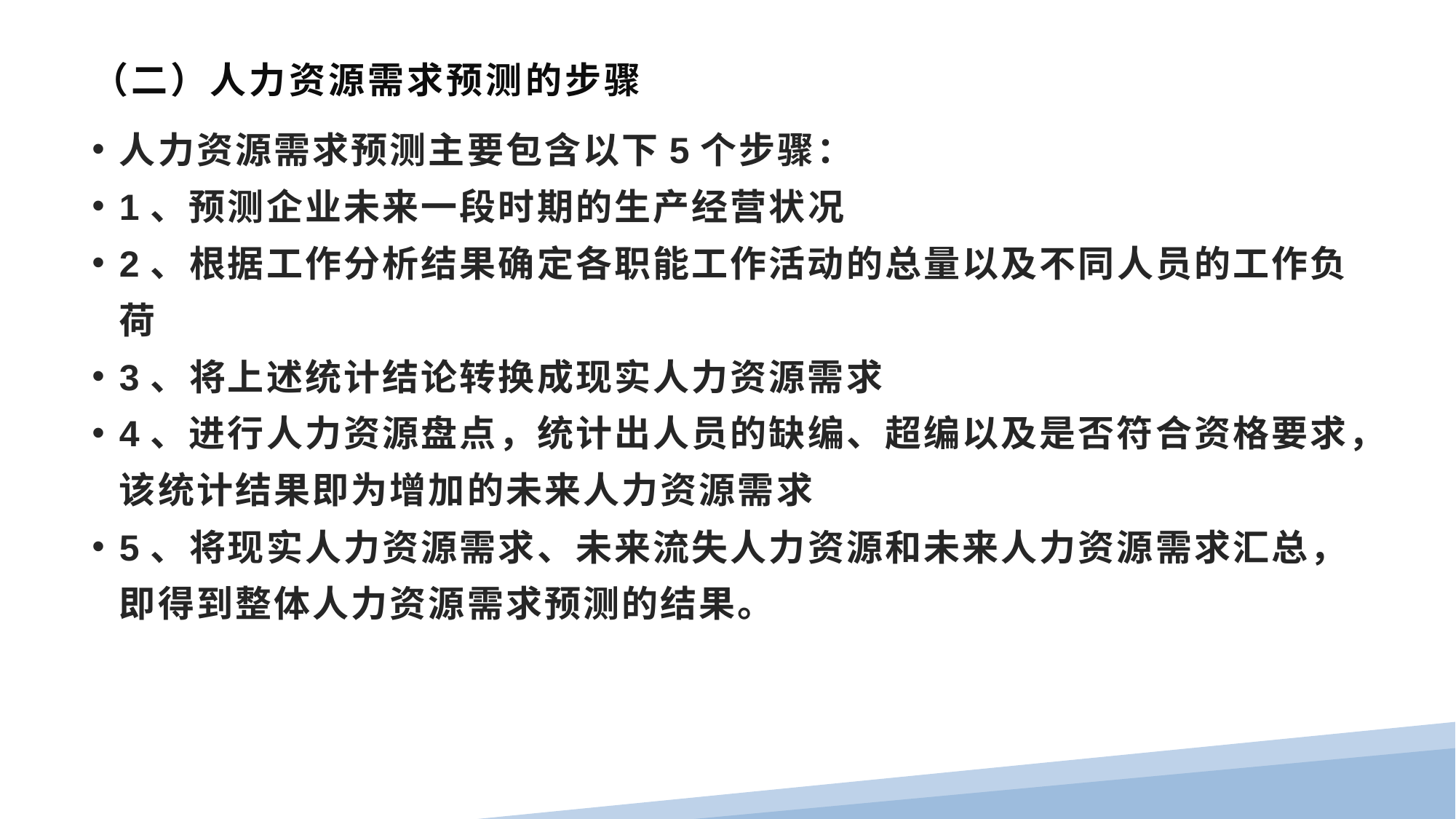

# （二）人力资源需求预测的步骤
人力资源需求预测主要包含以下5个步骤：
1、预测企业未来一段时期的生产经营状况
2、根据工作分析结果确定各职能工作活动的总量以及不同人员的工作负荷
3、将上述统计结论转换成现实人力资源需求
4、进行人力资源盘点，统计出人员的缺编、超编以及是否符合资格要求，该统计结果即为增加的未来人力资源需求
5、将现实人力资源需求、未来流失人力资源和未来人力资源需求汇总，即得到整体人力资源需求预测的结果。